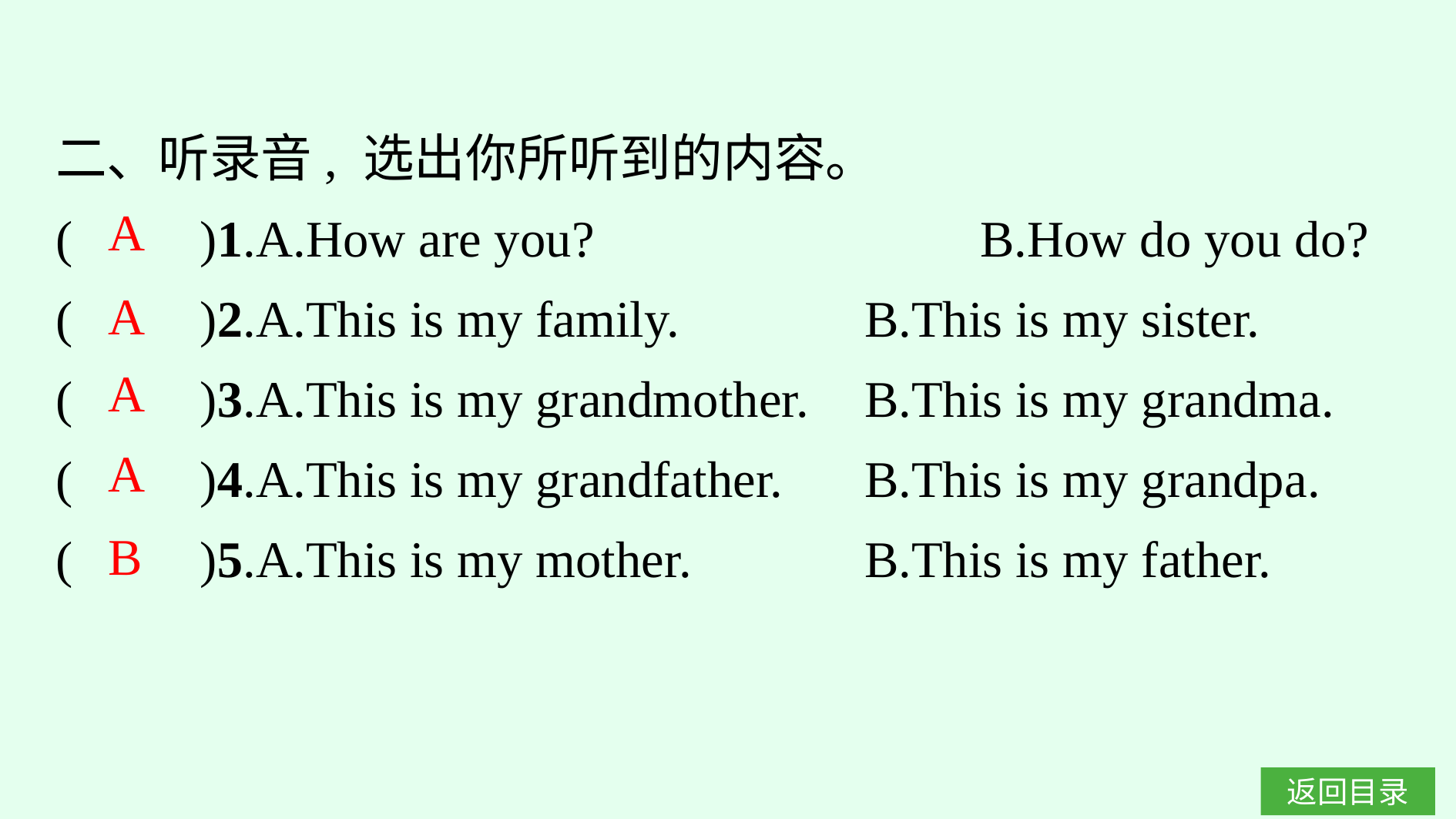

二、听录音, 选出你所听到的内容。
(　　)1.A.How are you?　　　　　	B.How do you do?
(　　)2.A.This is my family.		B.This is my sister.
(　　)3.A.This is my grandmother.	B.This is my grandma.
(　　)4.A.This is my grandfather.	B.This is my grandpa.
(　　)5.A.This is my mother.		B.This is my father.
A
A
A
A
B